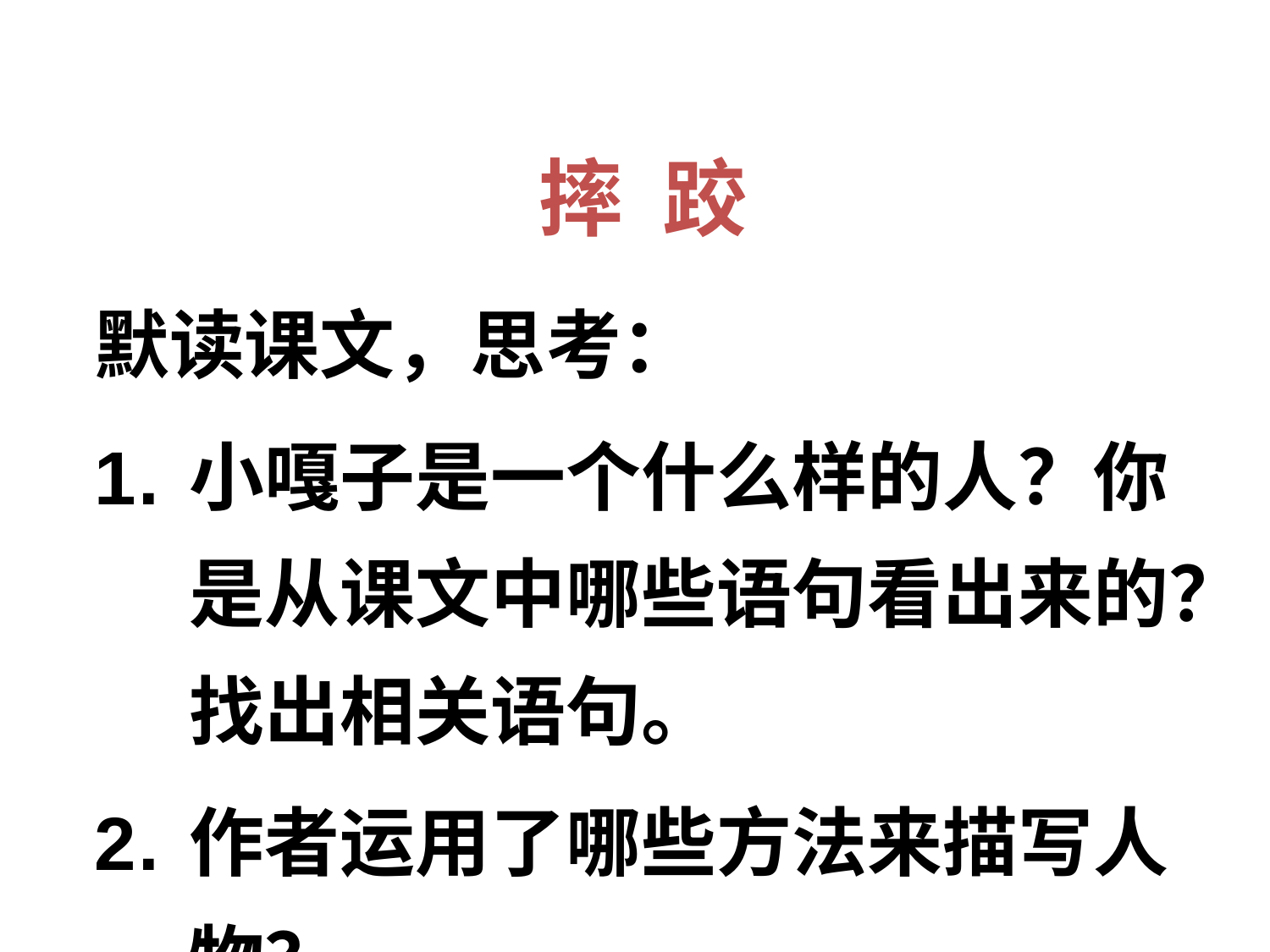

课文解读
摔  跤
默读课文，思考：
小嘎子是一个什么样的人？你是从课文中哪些语句看出来的？找出相关语句。
作者运用了哪些方法来描写人物？